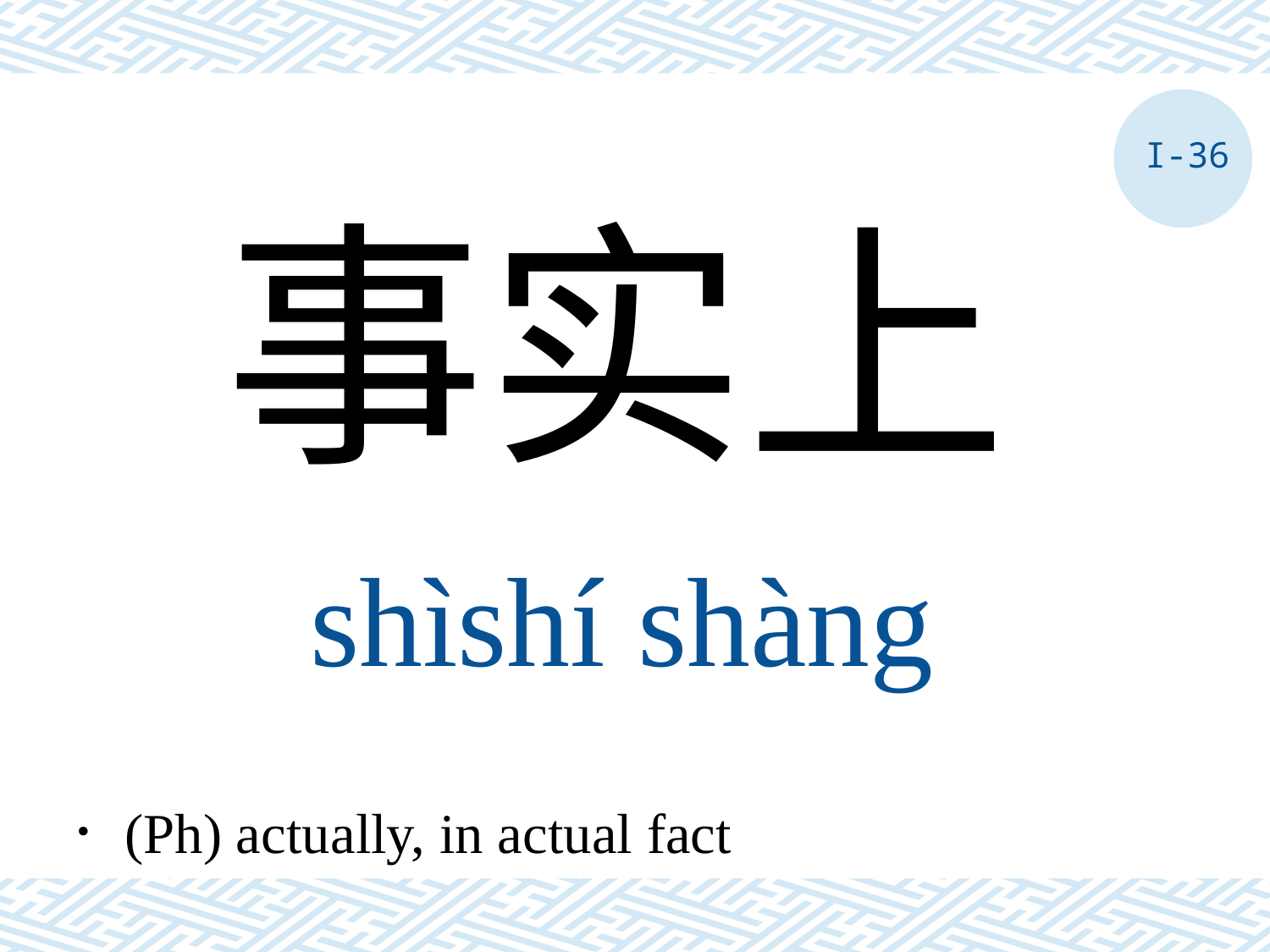

I-36

事实上
shìshí shàng
．(Ph) actually, in actual fact